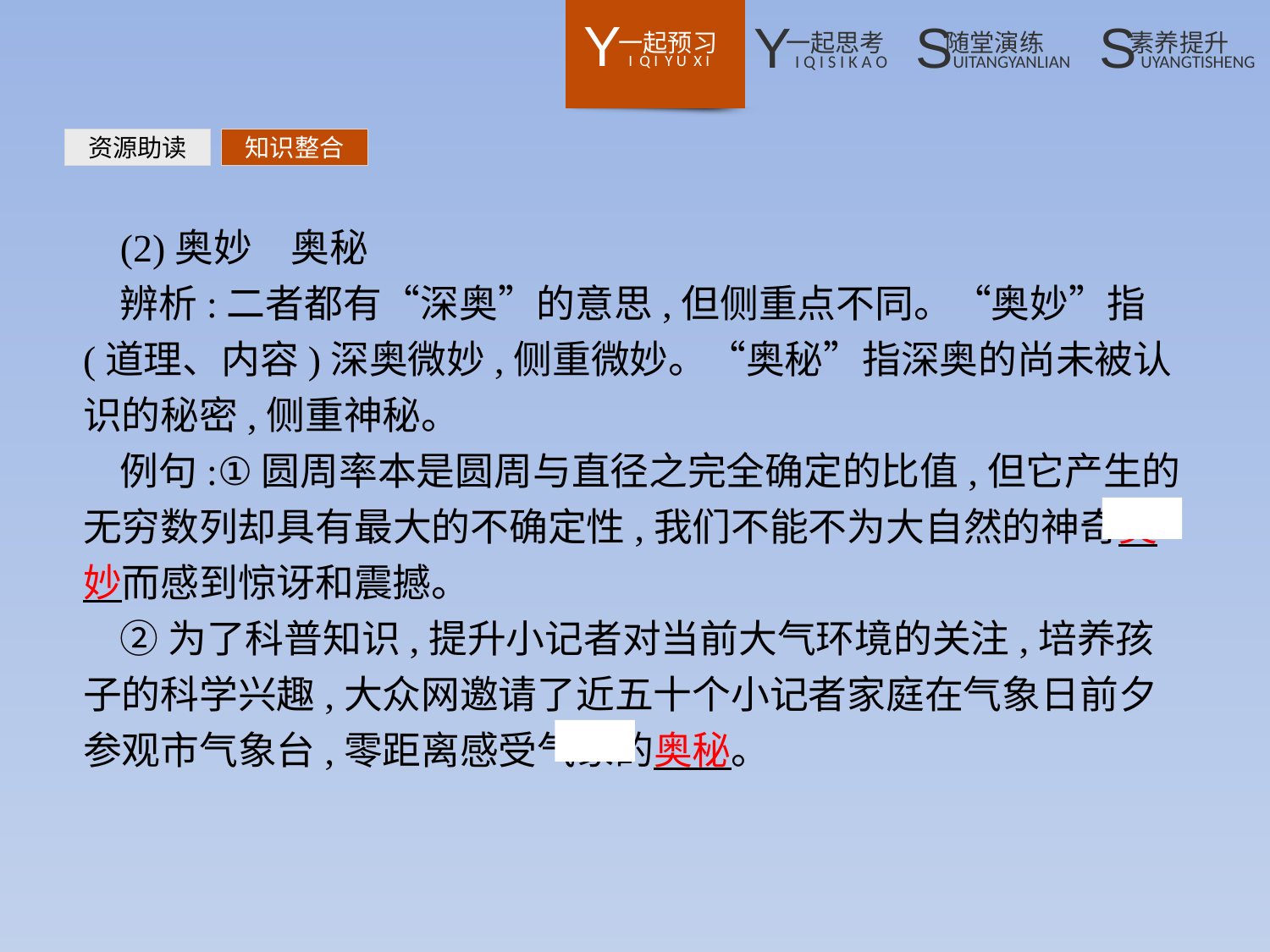

资源助读
知识整合
(2)奥妙　奥秘
辨析:二者都有“深奥”的意思,但侧重点不同。“奥妙”指(道理、内容)深奥微妙,侧重微妙。“奥秘”指深奥的尚未被认识的秘密,侧重神秘。
例句:①圆周率本是圆周与直径之完全确定的比值,但它产生的无穷数列却具有最大的不确定性,我们不能不为大自然的神奇奥妙而感到惊讶和震撼。
②为了科普知识,提升小记者对当前大气环境的关注,培养孩子的科学兴趣,大众网邀请了近五十个小记者家庭在气象日前夕参观市气象台,零距离感受气象的奥秘。